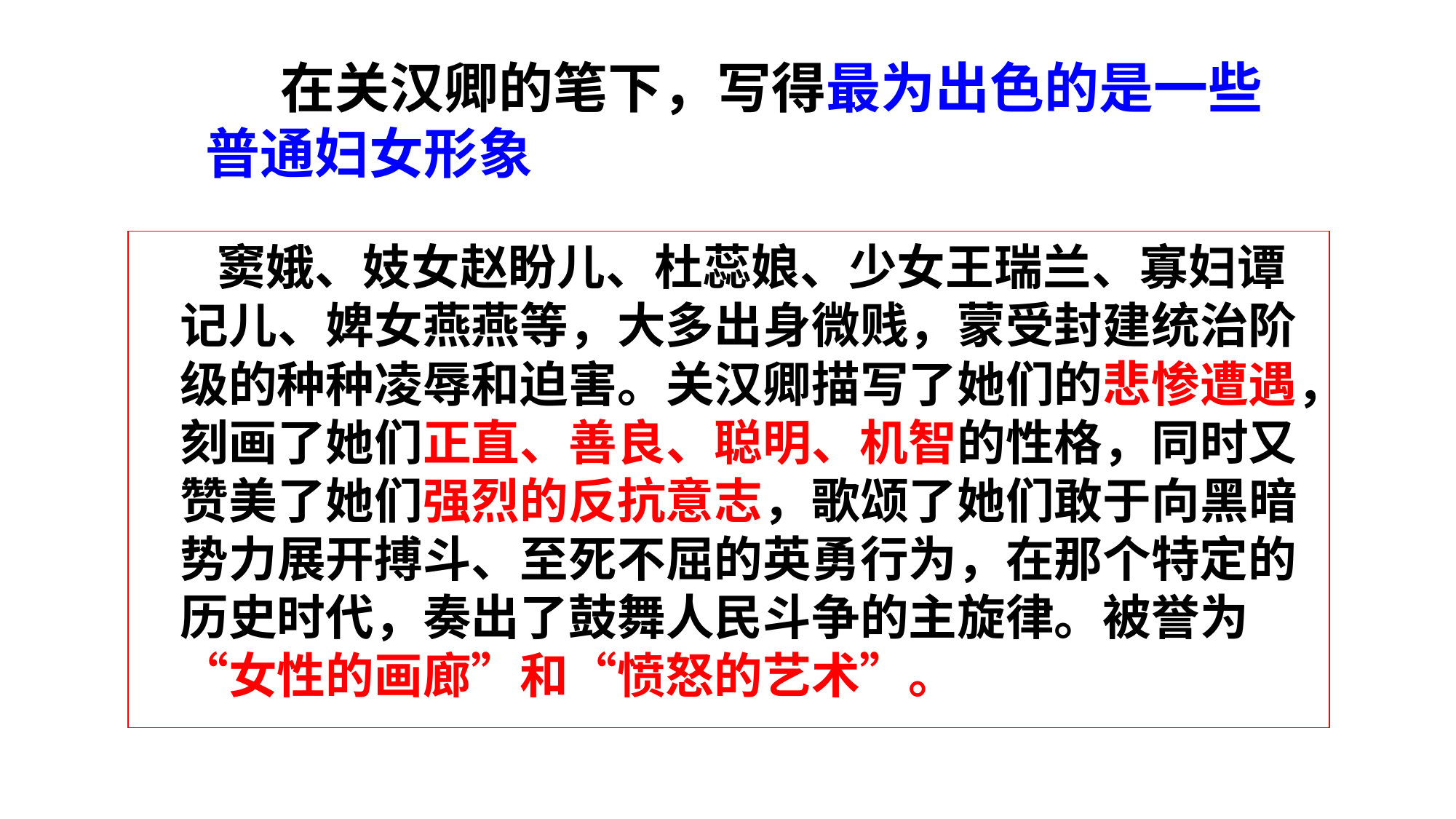

# 在关汉卿的笔下，写得最为出色的是一些普通妇女形象
      窦娥、妓女赵盼儿、杜蕊娘、少女王瑞兰、寡妇谭记儿、婢女燕燕等，大多出身微贱，蒙受封建统治阶级的种种凌辱和迫害。关汉卿描写了她们的悲惨遭遇，刻画了她们正直、善良、聪明、机智的性格，同时又赞美了她们强烈的反抗意志，歌颂了她们敢于向黑暗势力展开搏斗、至死不屈的英勇行为，在那个特定的历史时代，奏出了鼓舞人民斗争的主旋律。被誉为“女性的画廊”和“愤怒的艺术”。